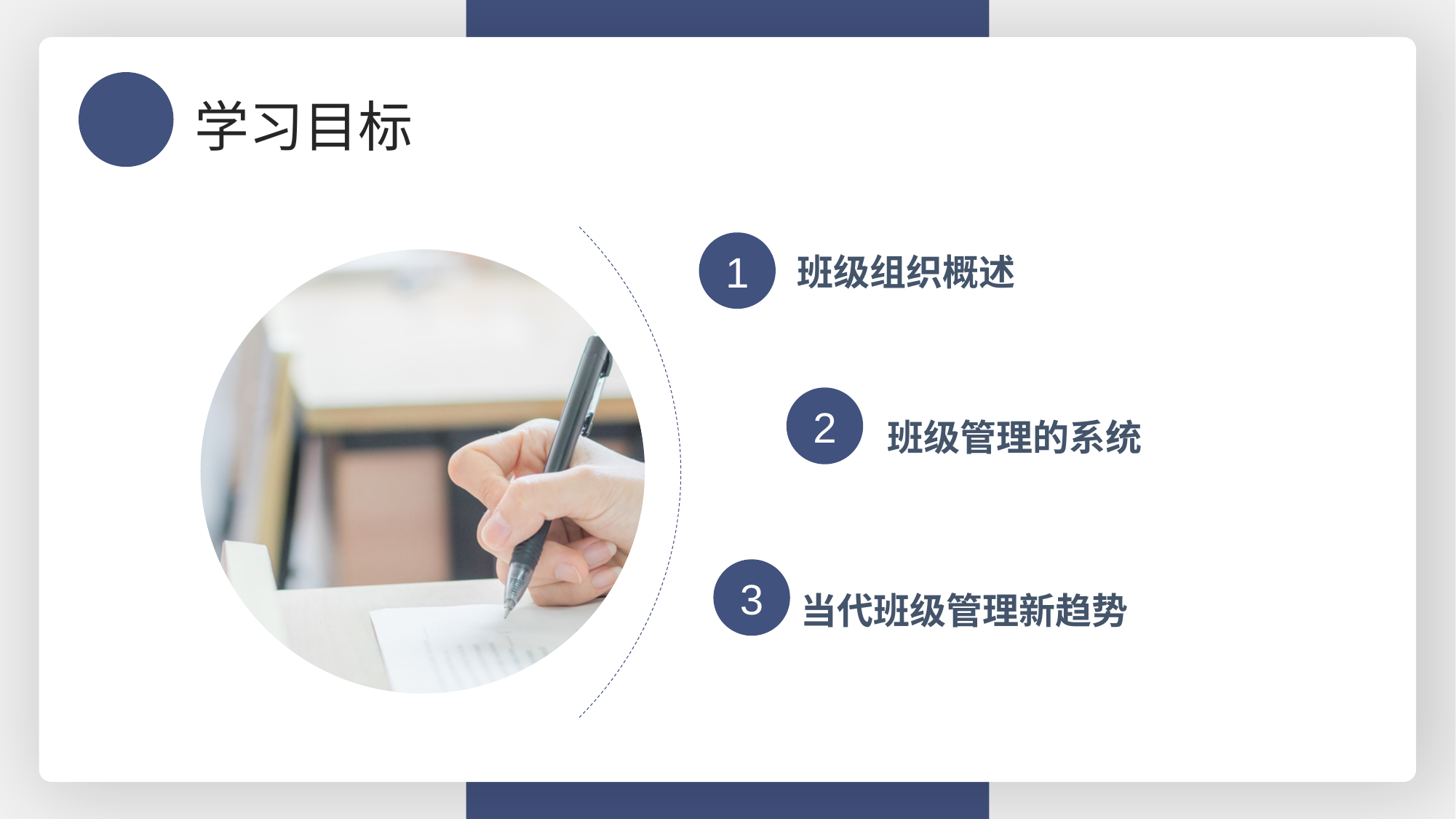

学习目标

班级组织概述
1

2
班级管理的系统
3
当代班级管理新趋势